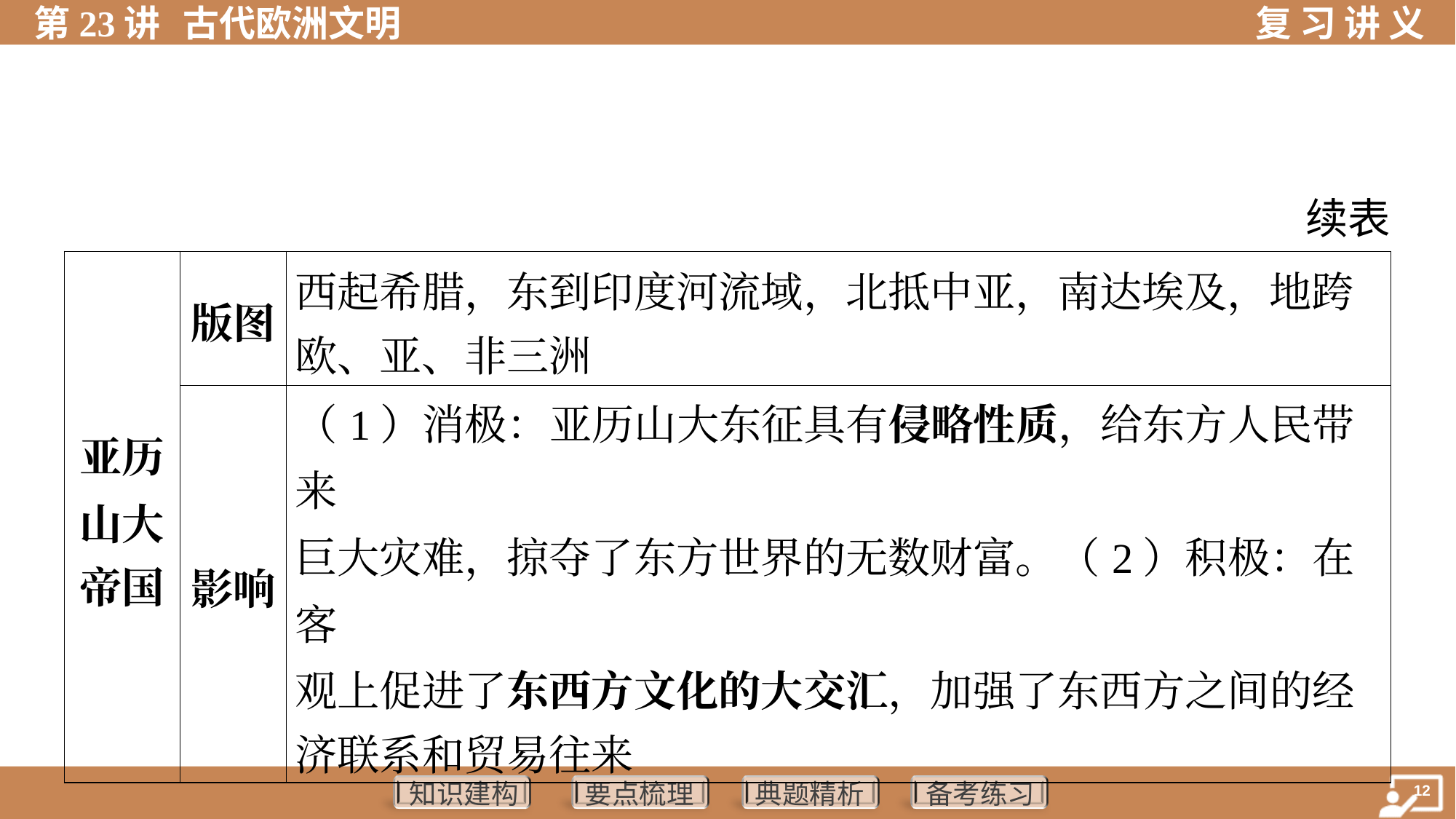

续表
| 亚历 山大 帝国 | 版图 | 西起希腊，东到印度河流域，北抵中亚，南达埃及，地跨 欧、亚、非三洲 |  |  |
| --- | --- | --- | --- | --- |
|  | 影响 | （1）消极：亚历山大东征具有侵略性质，给东方人民带来 巨大灾难，掠夺了东方世界的无数财富。（2）积极：在客 观上促进了东西方文化的大交汇，加强了东西方之间的经 济联系和贸易往来 |  |  |